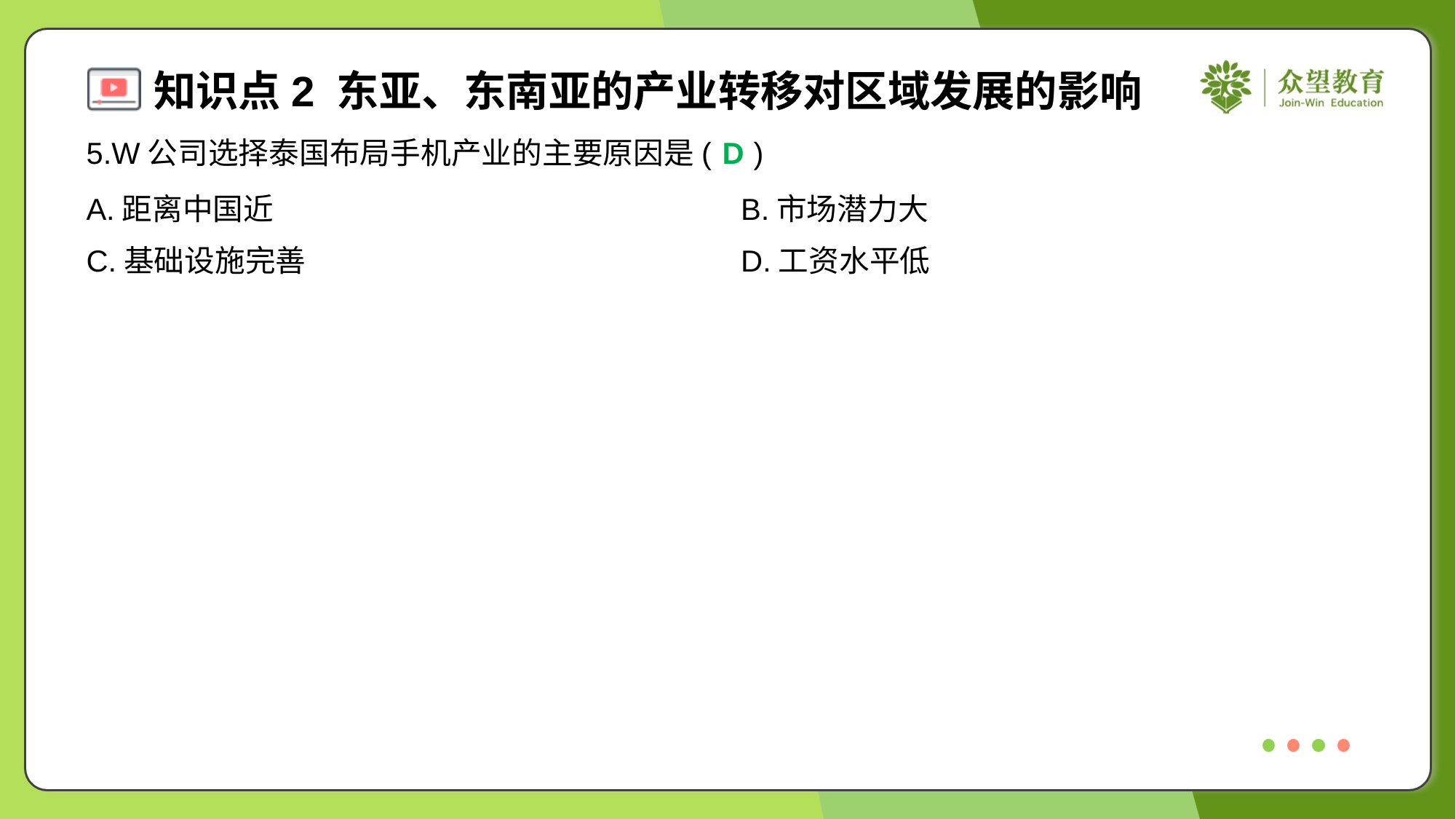

5.W公司选择泰国布局手机产业的主要原因是(     )
D
A.距离中国近	B.市场潜力大
C.基础设施完善	D.工资水平低